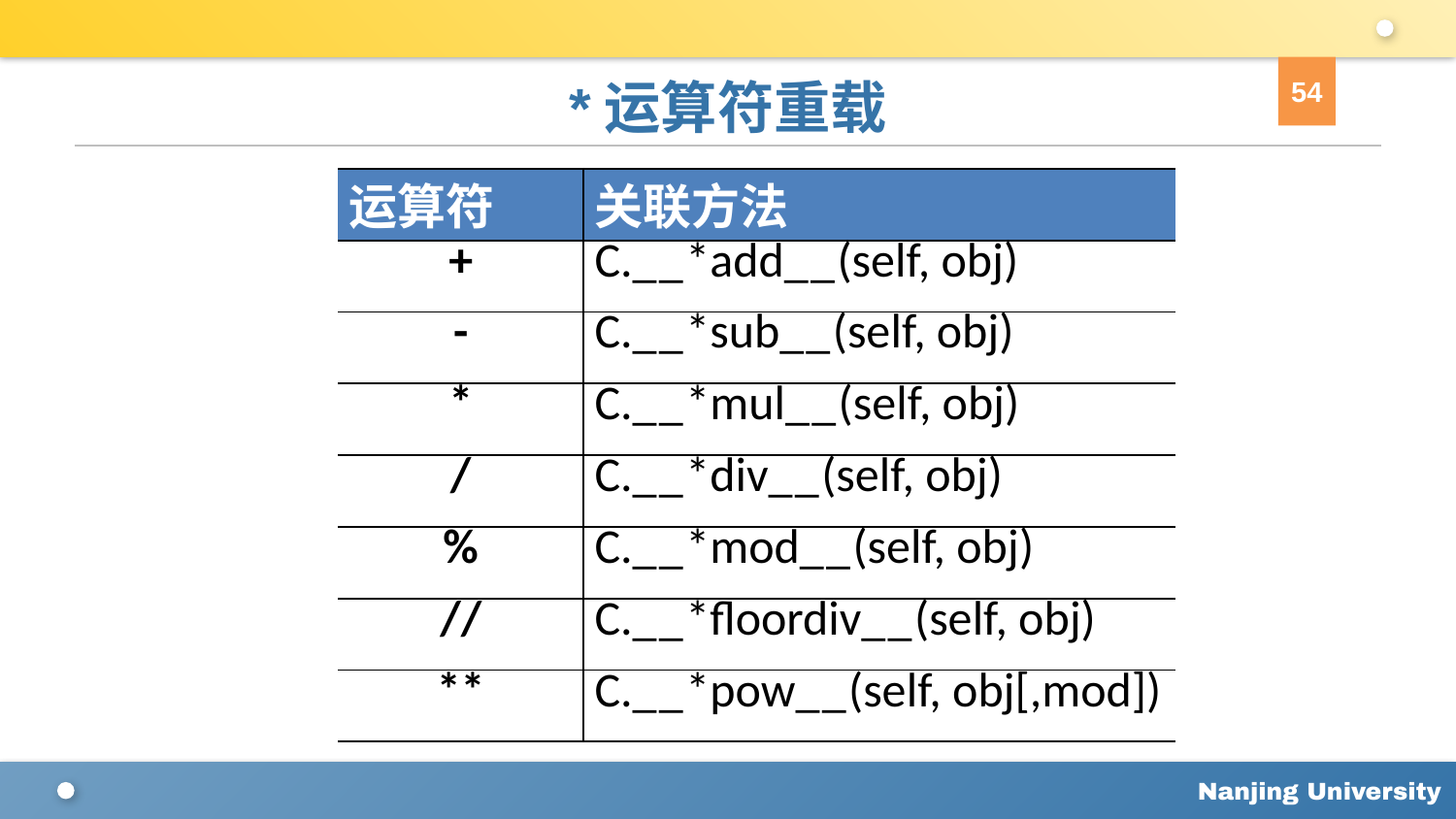

54
# *运算符重载
| 运算符 | 关联方法 |
| --- | --- |
| + | C.\_\_\*add\_\_(self, obj) |
| - | C.\_\_\*sub\_\_(self, obj) |
| \* | C.\_\_\*mul\_\_(self, obj) |
| / | C.\_\_\*div\_\_(self, obj) |
| % | C.\_\_\*mod\_\_(self, obj) |
| // | C.\_\_\*floordiv\_\_(self, obj) |
| \*\* | C.\_\_\*pow\_\_(self, obj[,mod]) |